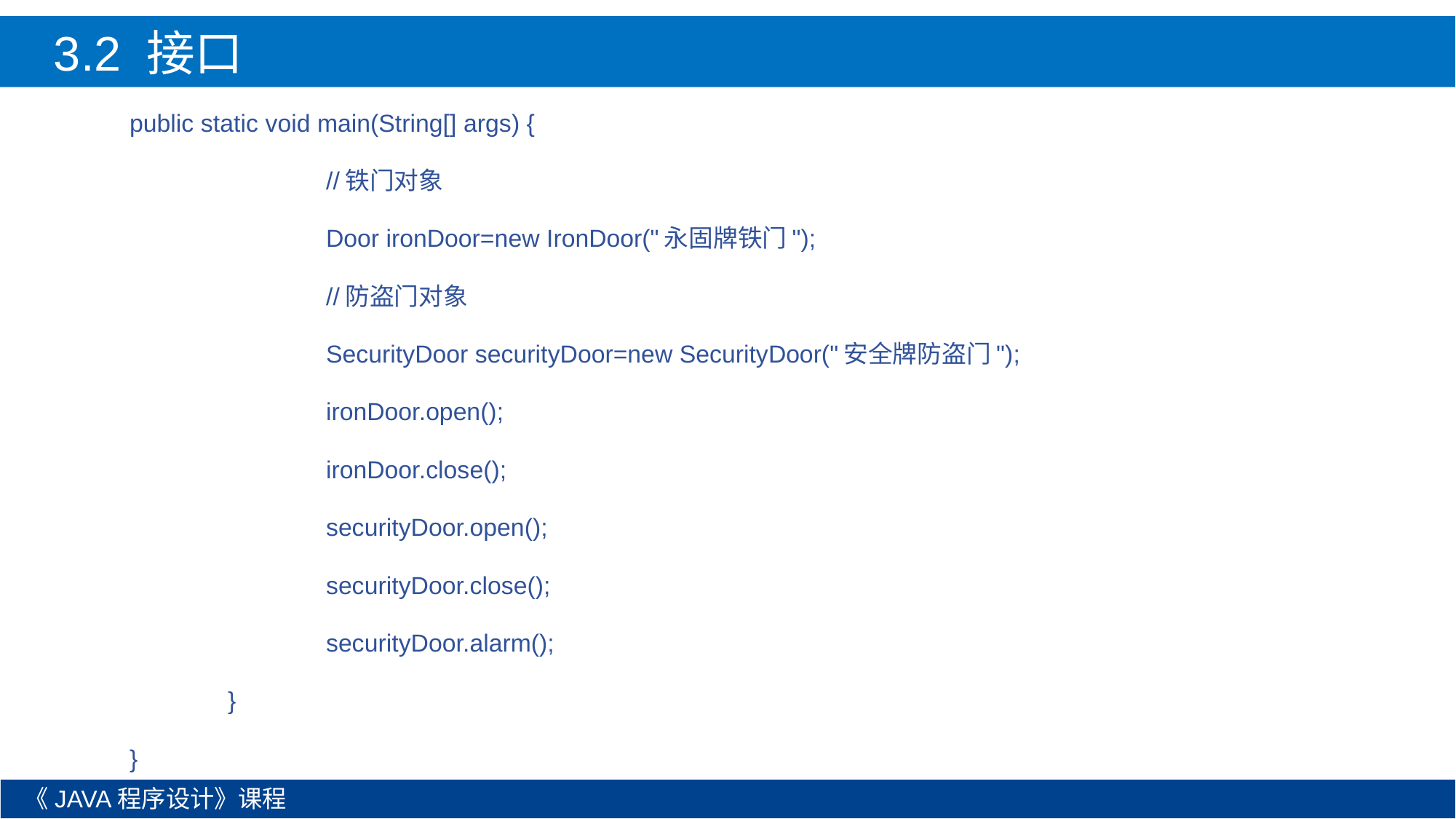

3.2 接口
public static void main(String[] args) {
		//铁门对象
		Door ironDoor=new IronDoor("永固牌铁门");
		//防盗门对象
		SecurityDoor securityDoor=new SecurityDoor("安全牌防盗门");
		ironDoor.open();
		ironDoor.close();
		securityDoor.open();
		securityDoor.close();
		securityDoor.alarm();
	}
}
《JAVA程序设计》课程